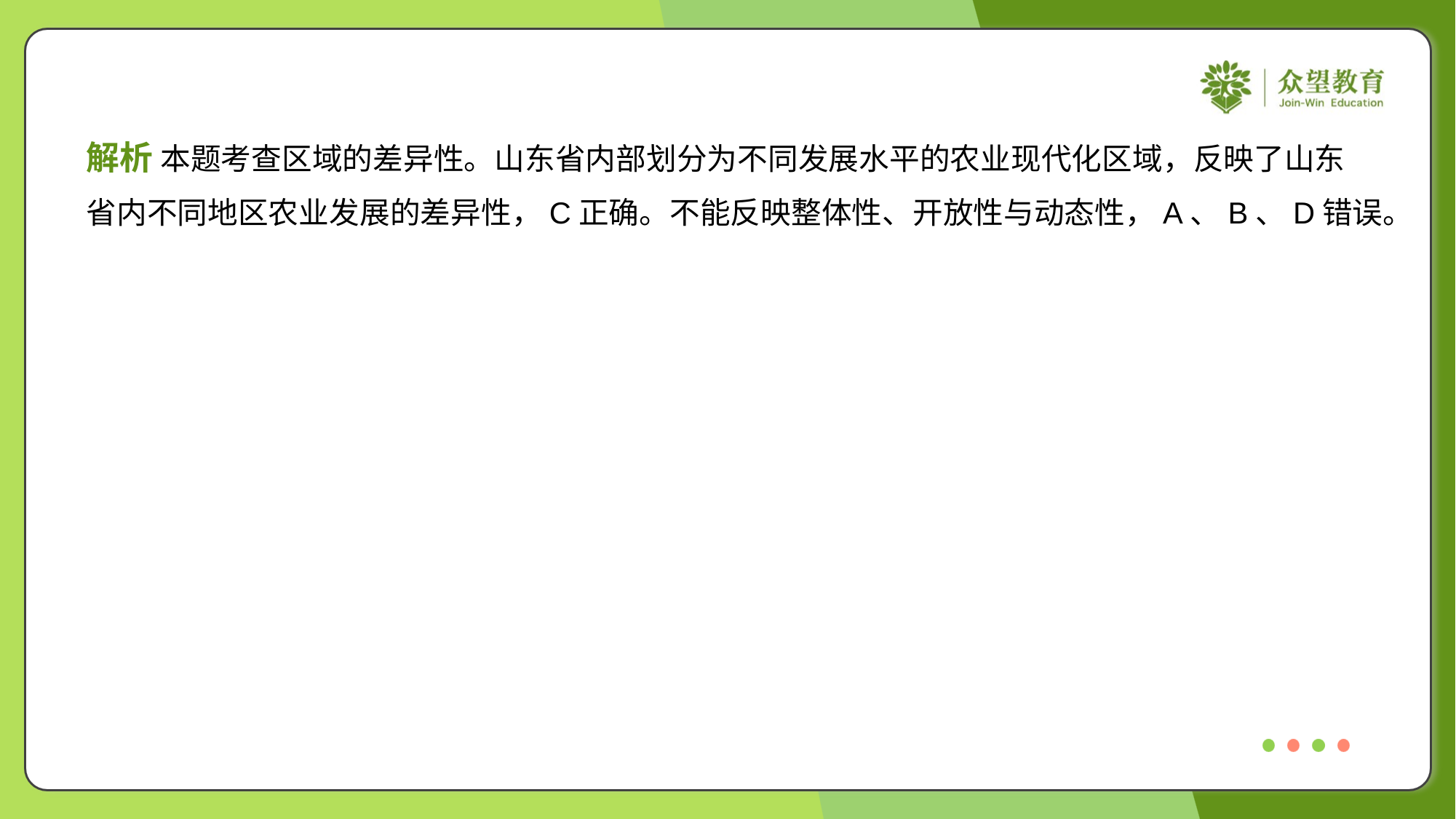

解析 本题考查区域的差异性。山东省内部划分为不同发展水平的农业现代化区域，反映了山东
省内不同地区农业发展的差异性，C正确。不能反映整体性、开放性与动态性，A、B、D错误。